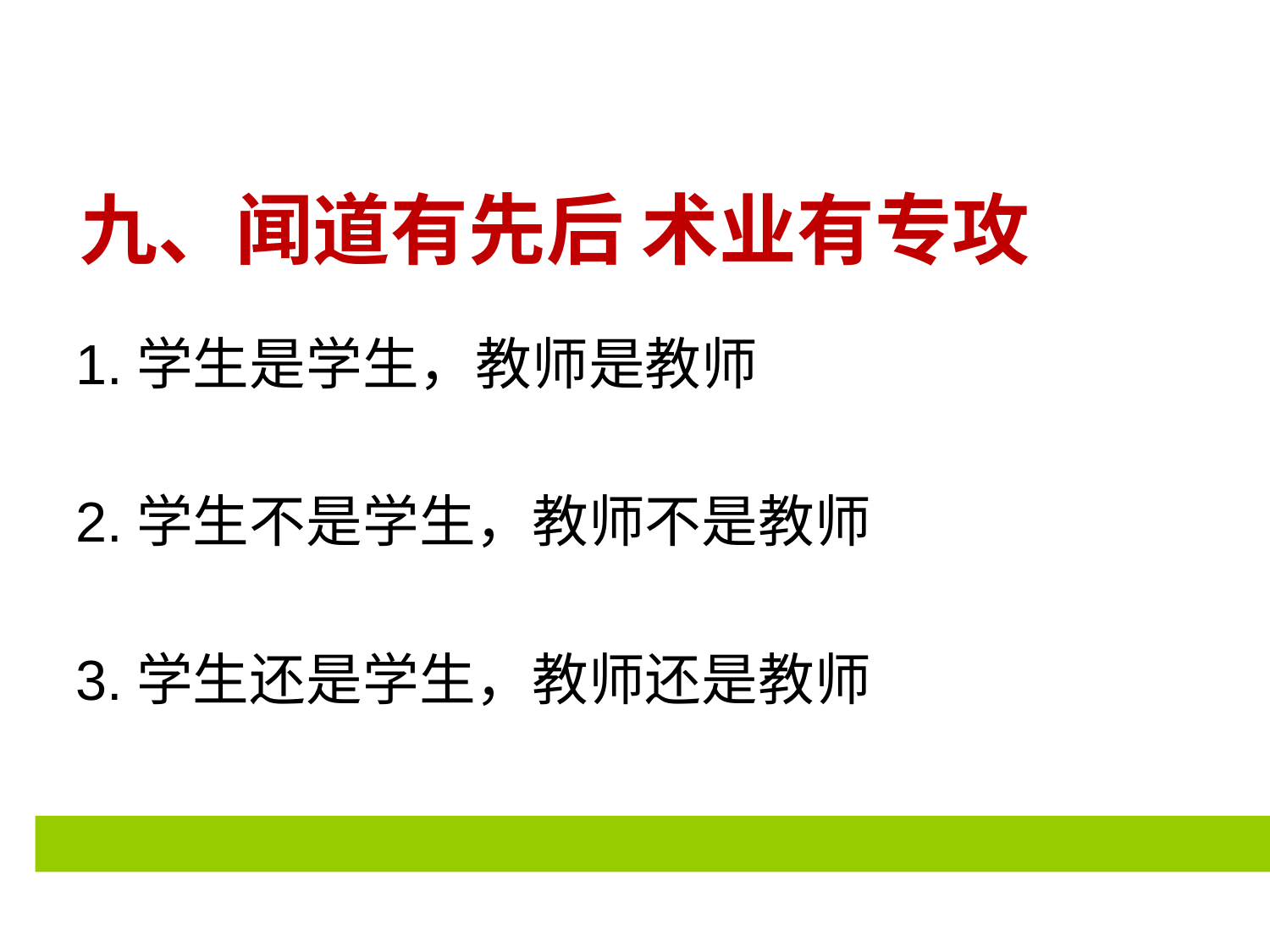

# 九、闻道有先后 术业有专攻
1.学生是学生，教师是教师

2.学生不是学生，教师不是教师

3.学生还是学生，教师还是教师